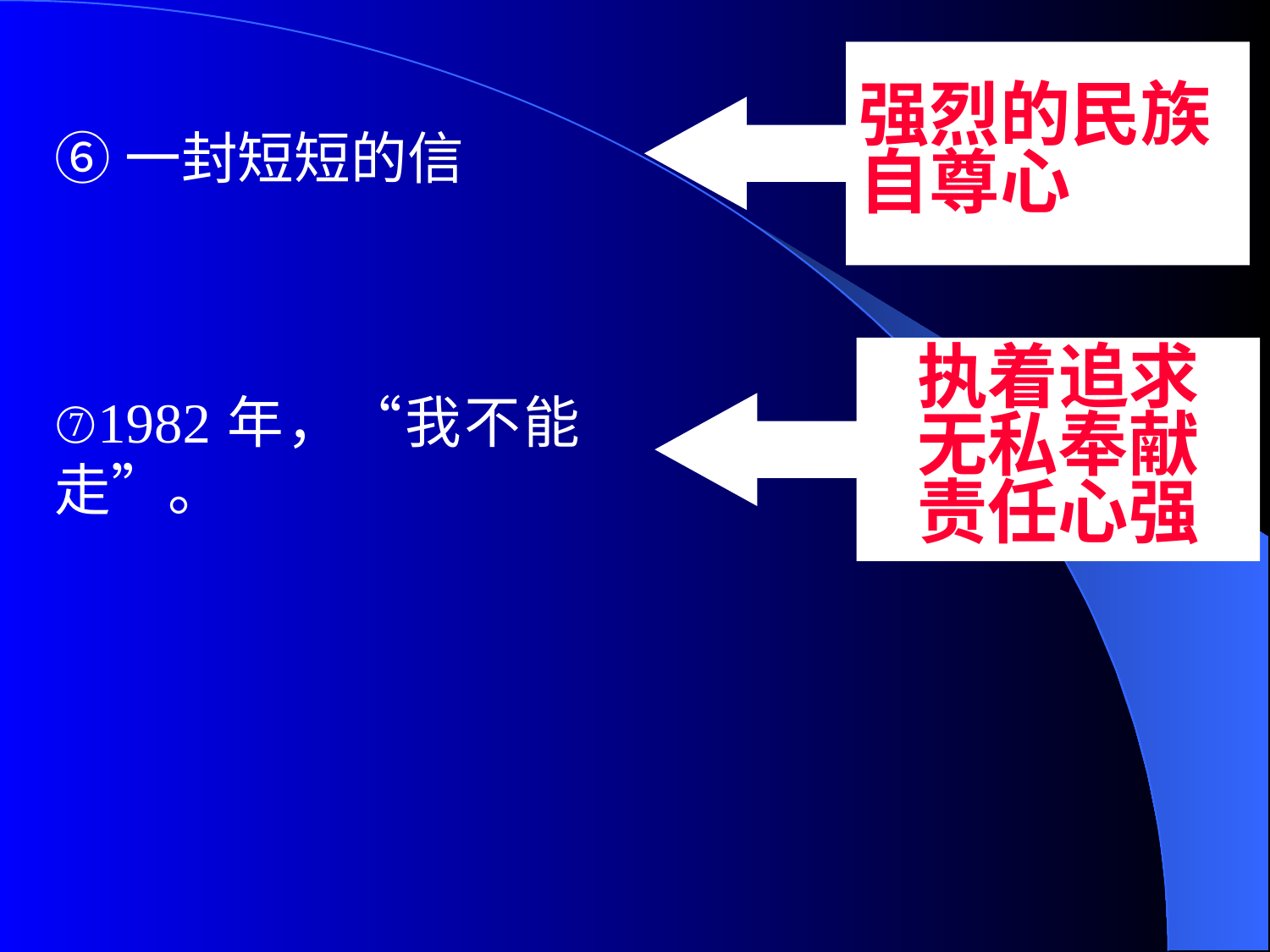

强烈的民族
自尊心
⑥一封短短的信
执着追求
无私奉献
责任心强
⑦1982年，“我不能走”。